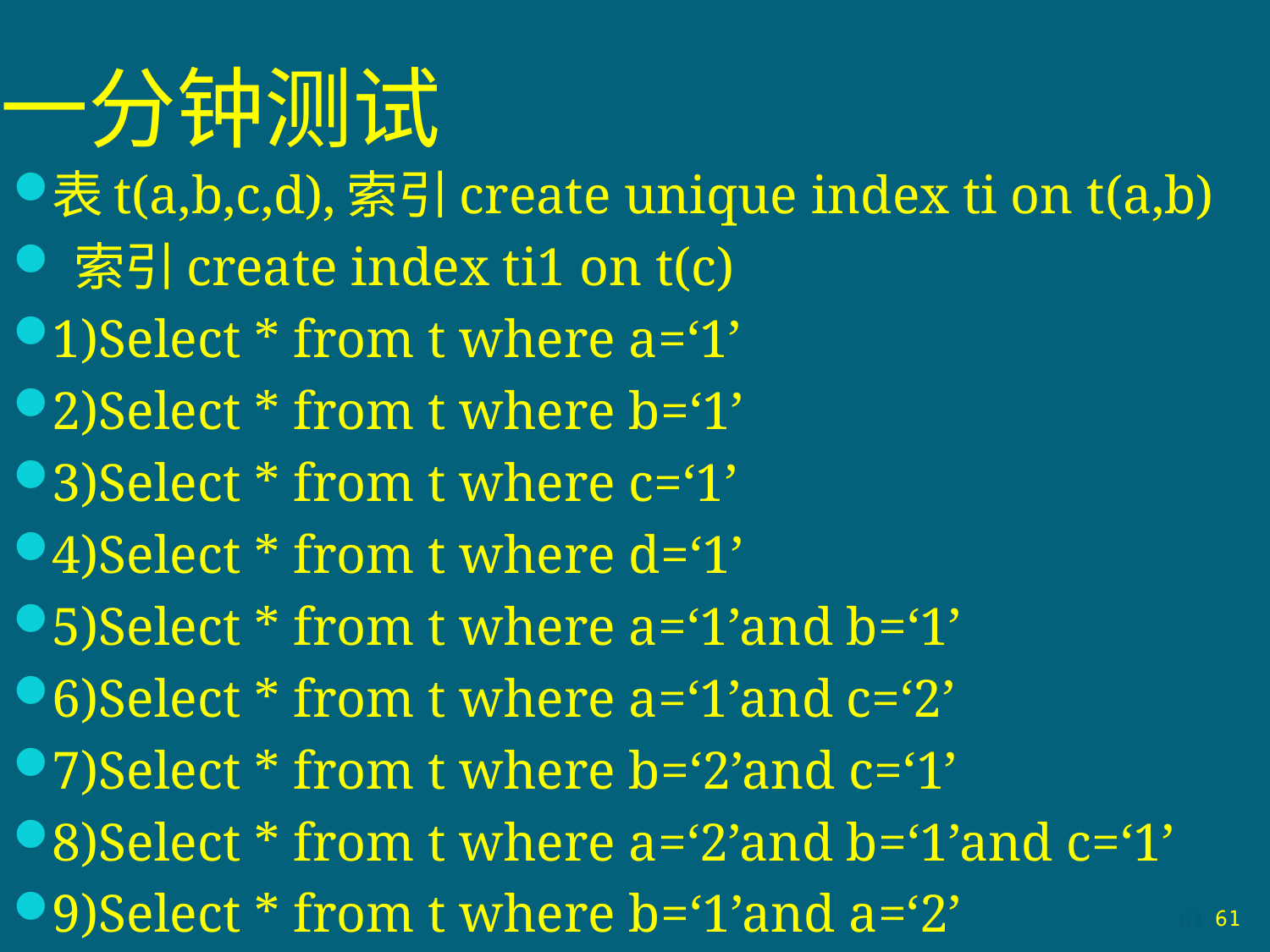

# 一分钟测试
表t(a,b,c,d),索引create unique index ti on t(a,b)
 索引create index ti1 on t(c)
1)Select * from t where a=‘1’
2)Select * from t where b=‘1’
3)Select * from t where c=‘1’
4)Select * from t where d=‘1’
5)Select * from t where a=‘1’and b=‘1’
6)Select * from t where a=‘1’and c=‘2’
7)Select * from t where b=‘2’and c=‘1’
8)Select * from t where a=‘2’and b=‘1’and c=‘1’
9)Select * from t where b=‘1’and a=‘2’

61
61